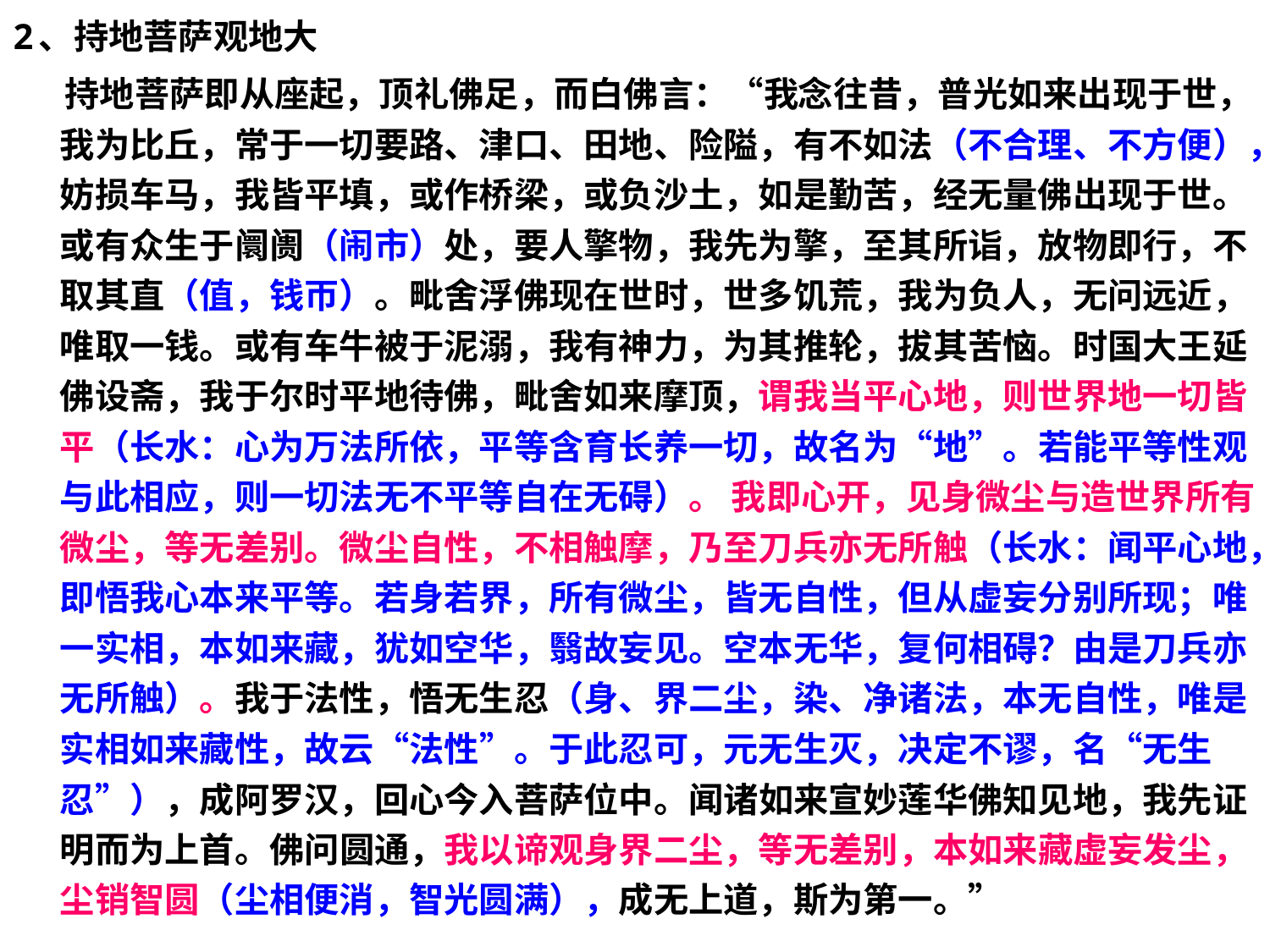

2、持地菩萨观地大
      持地菩萨即从座起，顶礼佛足，而白佛言：“我念往昔，普光如来出现于世，我为比丘，常于一切要路、津口、田地、险隘，有不如法（不合理、不方便），妨损车马，我皆平填，或作桥梁，或负沙土，如是勤苦，经无量佛出现于世。或有众生于阛阓（闹市）处，要人擎物，我先为擎，至其所诣，放物即行，不取其直（值，钱帀）。毗舍浮佛现在世时，世多饥荒，我为负人，无问远近，唯取一钱。或有车牛被于泥溺，我有神力，为其推轮，拔其苦恼。时国大王延佛设斋，我于尔时平地待佛，毗舍如来摩顶，谓我当平心地，则世界地一切皆平（长水：心为万法所依，平等含育长养一切，故名为“地”。若能平等性观与此相应，则一切法无不平等自在无碍）。 我即心开，见身微尘与造世界所有微尘，等无差别。微尘自性，不相触摩，乃至刀兵亦无所触（长水：闻平心地，即悟我心本来平等。若身若界，所有微尘，皆无自性，但从虚妄分别所现；唯一实相，本如来藏，犹如空华，翳故妄见。空本无华，复何相碍？由是刀兵亦无所触）。我于法性，悟无生忍（身、界二尘，染、净诸法，本无自性，唯是实相如来藏性，故云“法性”。于此忍可，元无生灭，决定不谬，名“无生忍”），成阿罗汉，回心今入菩萨位中。闻诸如来宣妙莲华佛知见地，我先证明而为上首。佛问圆通，我以谛观身界二尘，等无差别，本如来藏虚妄发尘，尘销智圆（尘相便消，智光圆满），成无上道，斯为第一。”